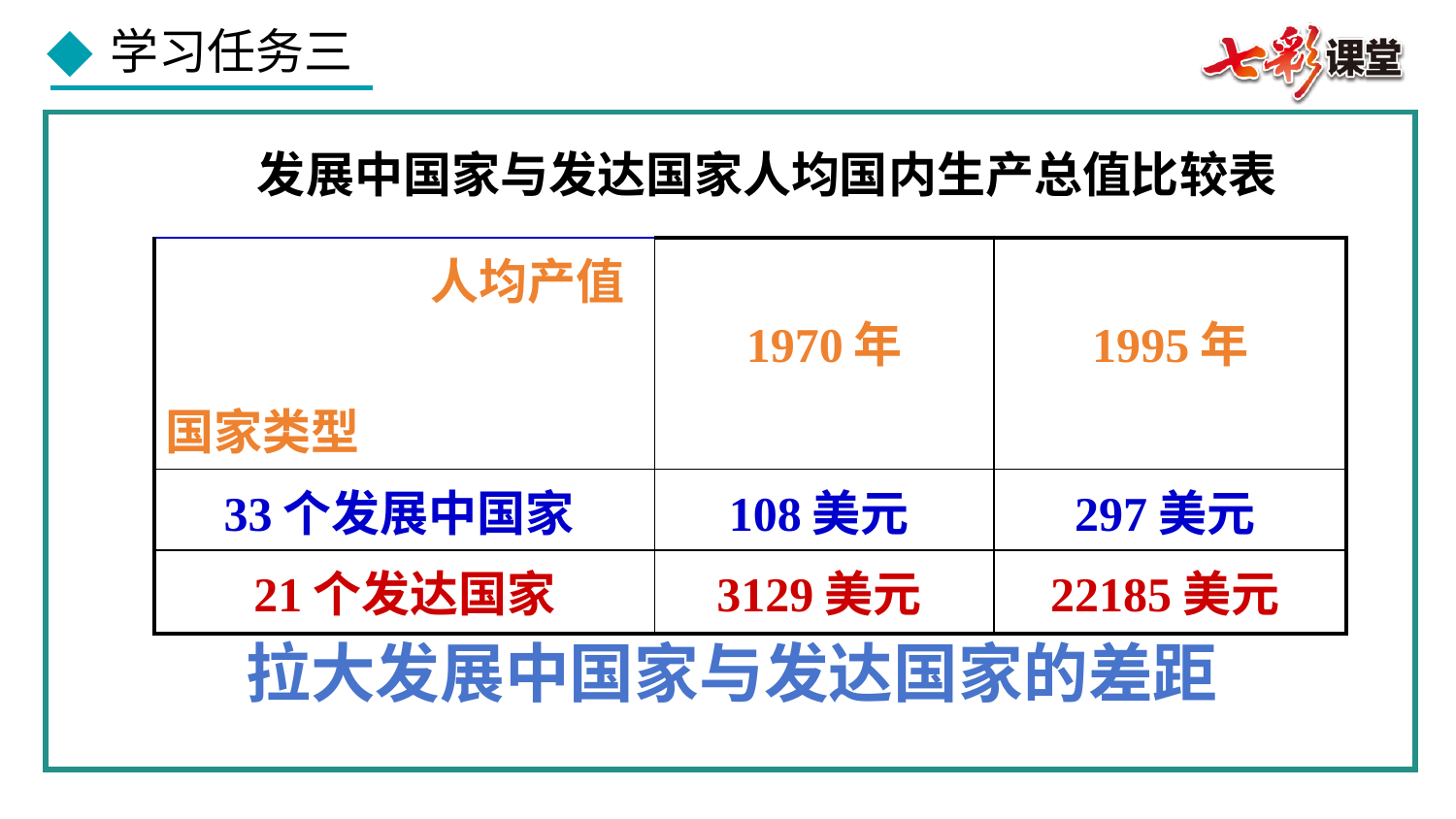

发展中国家与发达国家人均国内生产总值比较表
| 人均产值 国家类型 | 1970年 | 1995年 |
| --- | --- | --- |
| 33个发展中国家 | 108美元 | 297美元 |
| 21个发达国家 | 3129美元 | 22185美元 |
拉大发展中国家与发达国家的差距